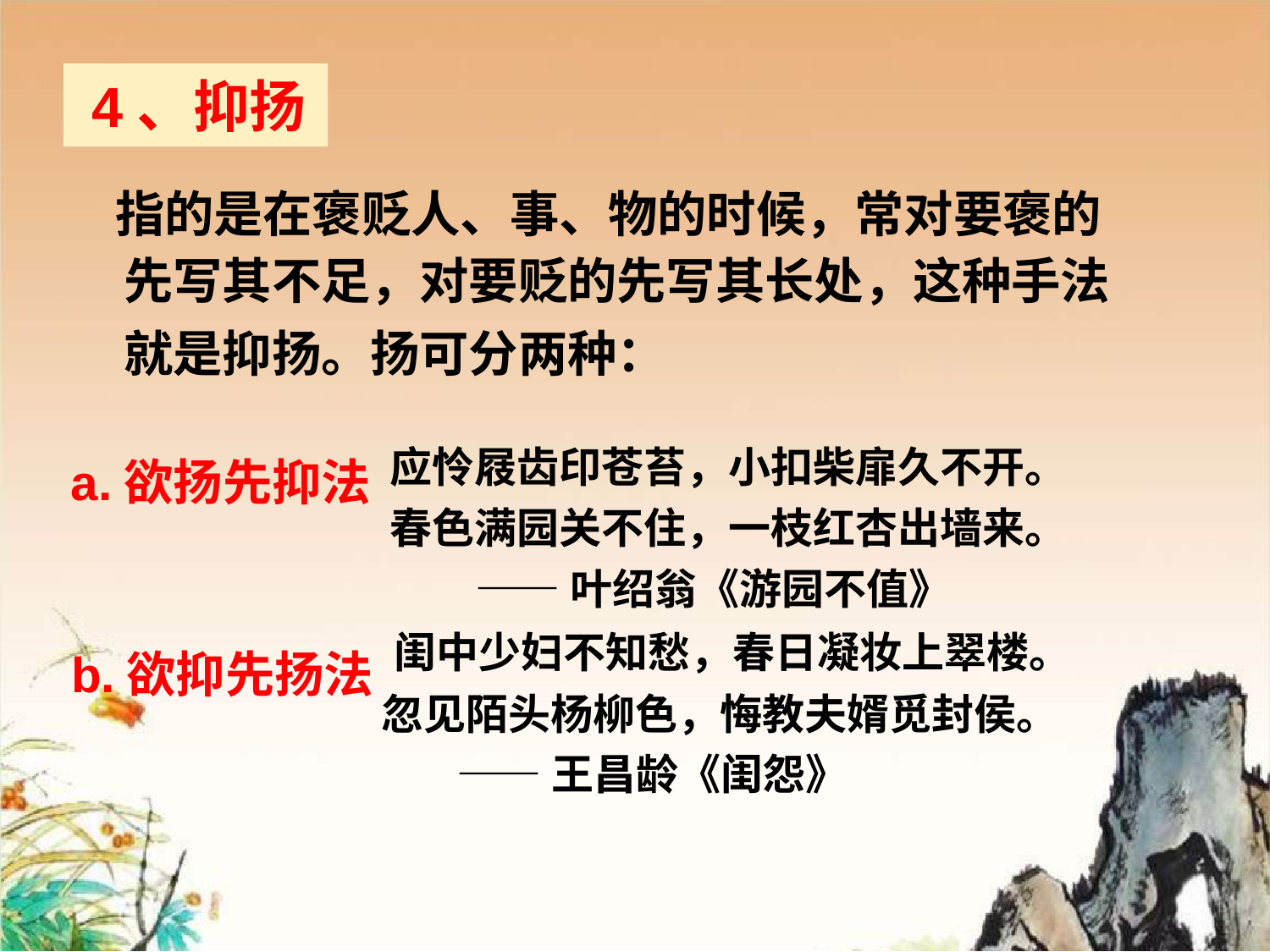

# 4、抑扬
  指的是在褒贬人、事、物的时候，常对要褒的先写其不足，对要贬的先写其长处，这种手法就是抑扬。扬可分两种：
应怜屐齿印苍苔，小扣柴扉久不开。
春色满园关不住，一枝红杏出墙来。
         ——叶绍翁《游园不值》
a.欲扬先抑法
b.欲抑先扬法
闺中少妇不知愁，春日凝妆上翠楼。
  忽见陌头杨柳色，悔教夫婿觅封侯。
           ——王昌龄《闺怨》